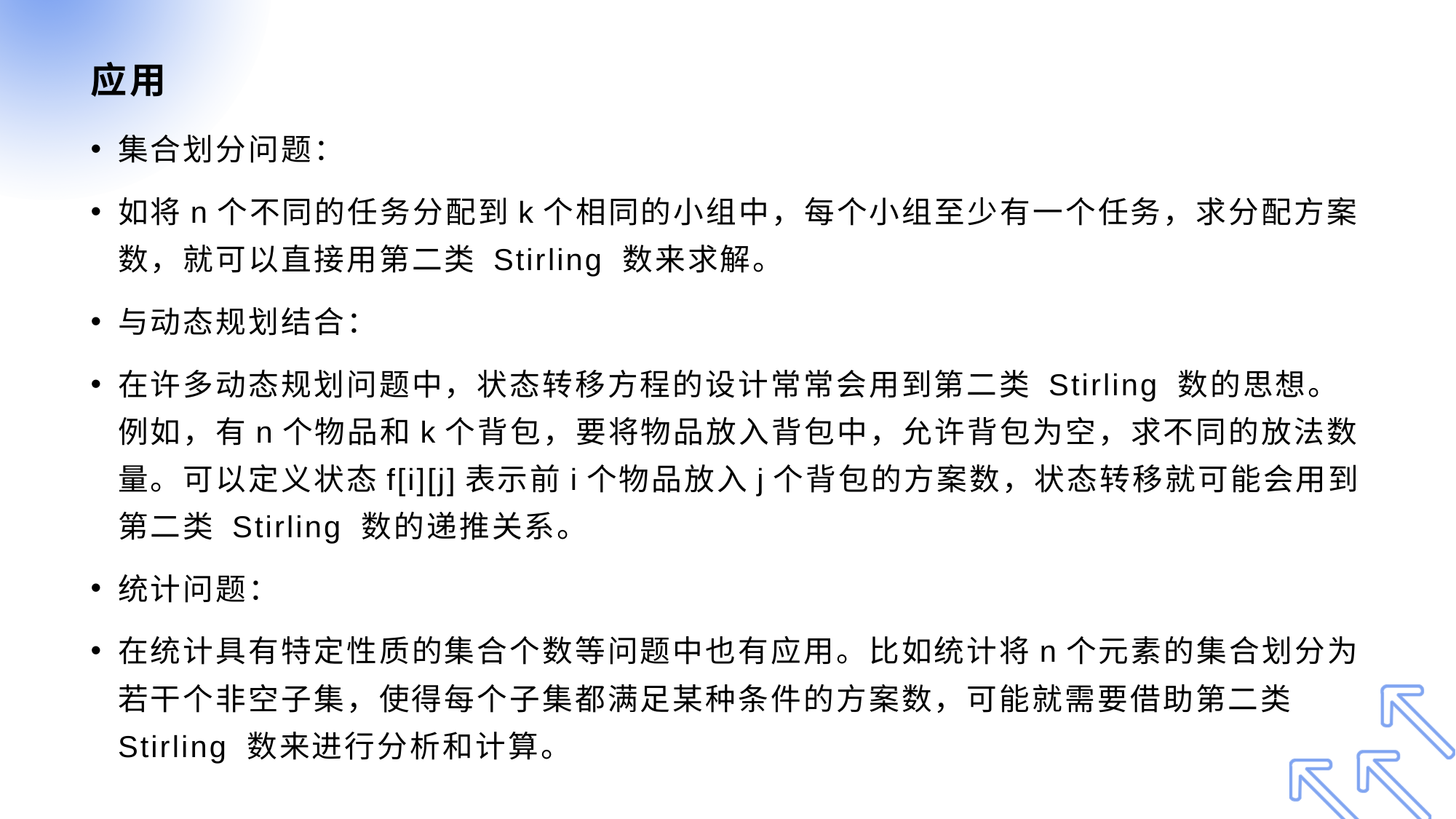

# 应用
集合划分问题：
如将n个不同的任务分配到k个相同的小组中，每个小组至少有一个任务，求分配方案数，就可以直接用第二类 Stirling 数来求解。
与动态规划结合：
在许多动态规划问题中，状态转移方程的设计常常会用到第二类 Stirling 数的思想。例如，有n个物品和k个背包，要将物品放入背包中，允许背包为空，求不同的放法数量。可以定义状态f[i][j]表示前i个物品放入j个背包的方案数，状态转移就可能会用到第二类 Stirling 数的递推关系。
统计问题：
在统计具有特定性质的集合个数等问题中也有应用。比如统计将n个元素的集合划分为若干个非空子集，使得每个子集都满足某种条件的方案数，可能就需要借助第二类 Stirling 数来进行分析和计算。